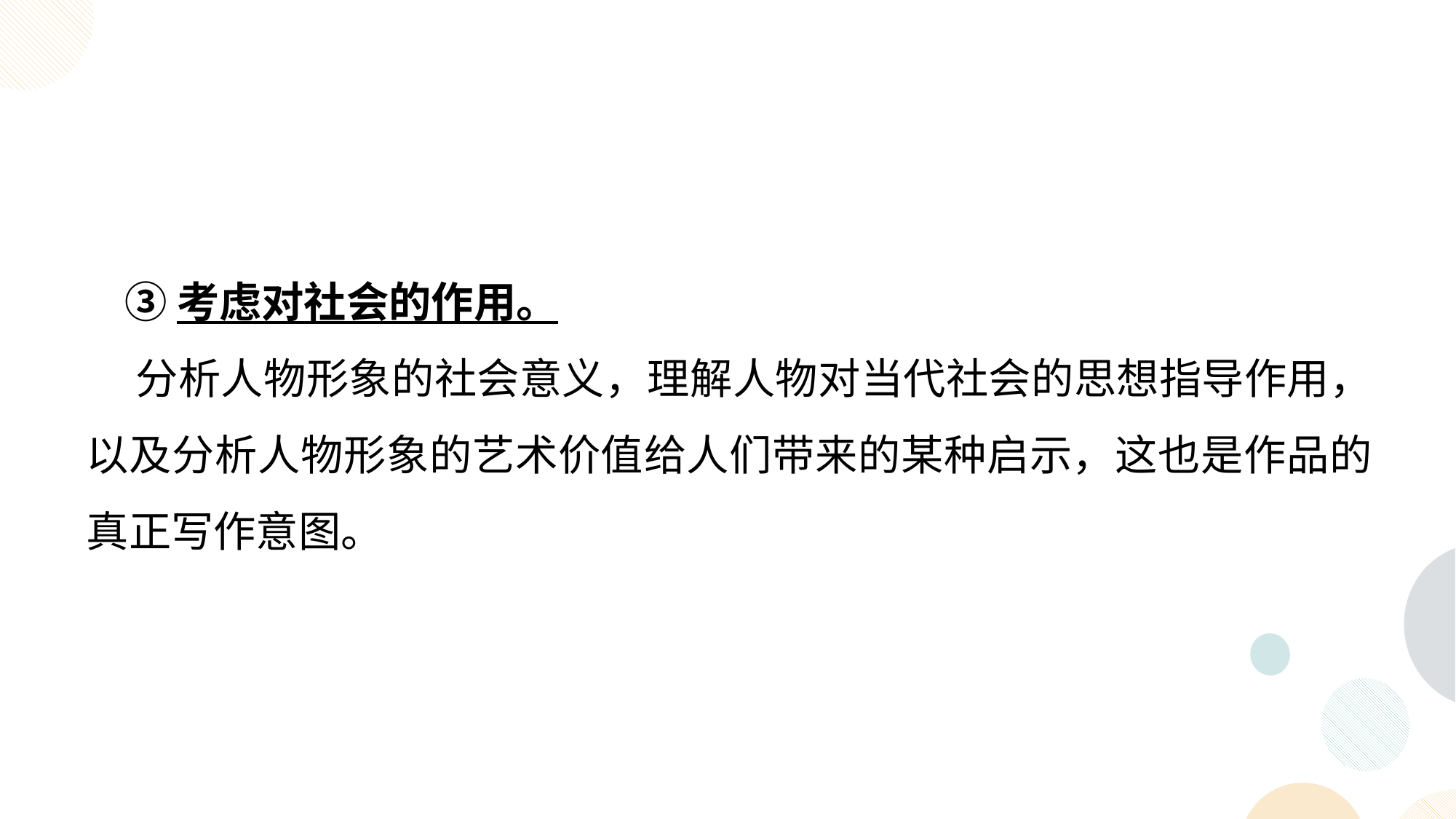

③考虑对社会的作用。
    分析人物形象的社会意义，理解人物对当代社会的思想指导作用，以及分析人物形象的艺术价值给人们带来的某种启示，这也是作品的真正写作意图。